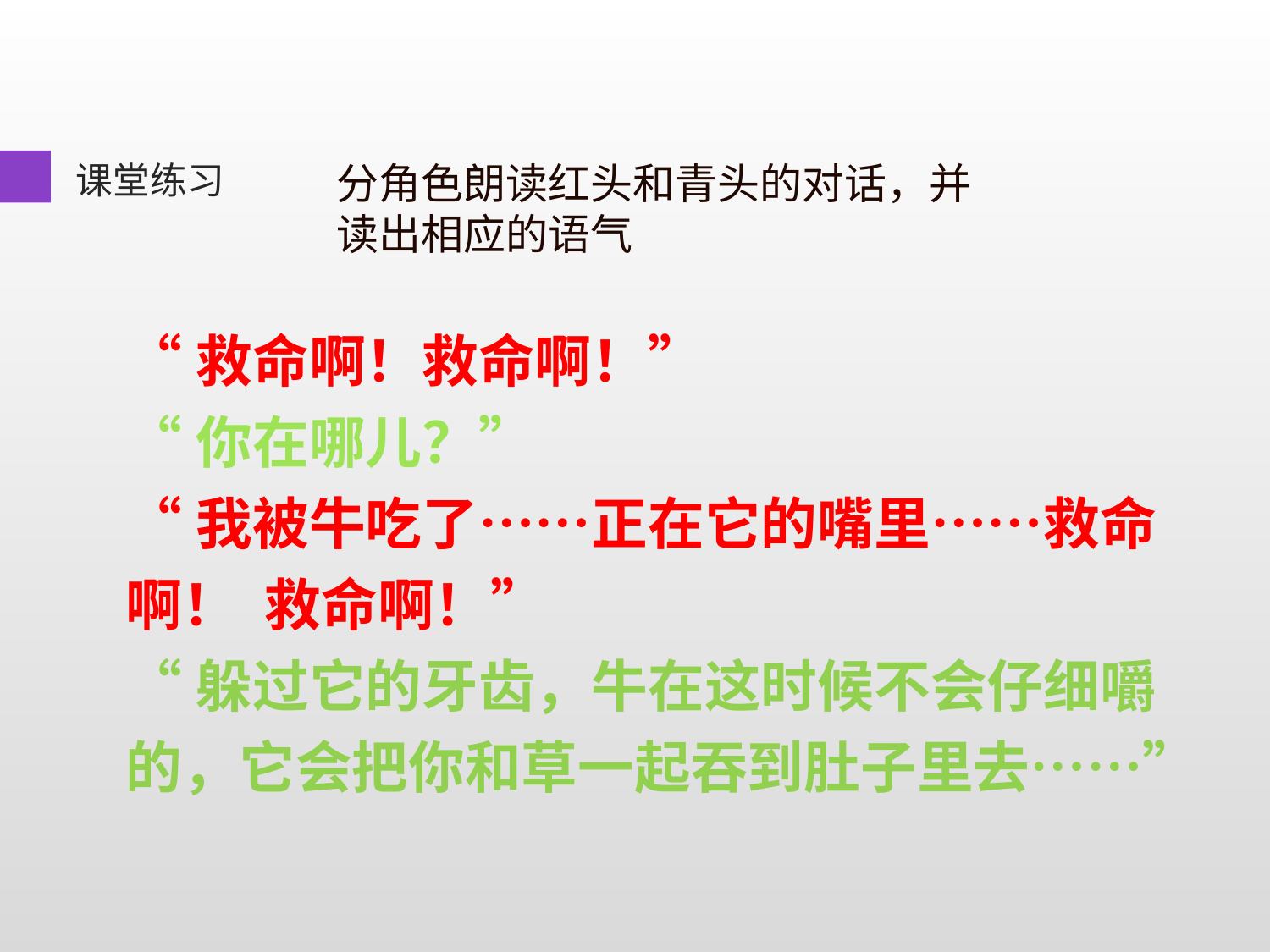

课堂练习
分角色朗读红头和青头的对话，并读出相应的语气

“救命啊！救命啊！”
“你在哪儿？”
“我被牛吃了……正在它的嘴里……救命啊！  救命啊！”
“躲过它的牙齿，牛在这时候不会仔细嚼的，它会把你和草一起吞到肚子里去……”